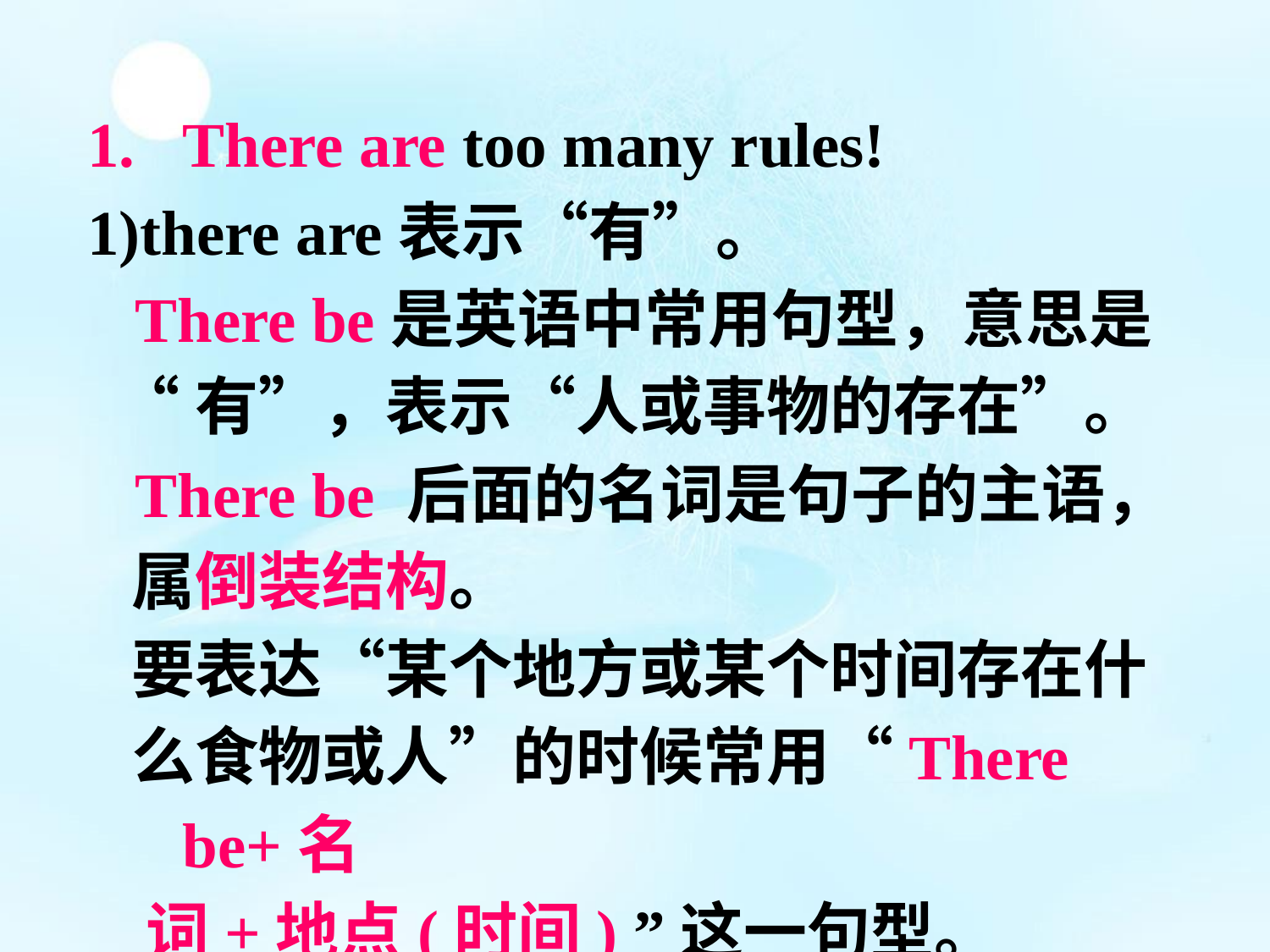

There are too many rules!
1)there are表示“有”。
   There be是英语中常用句型，意思是
  “有”，表示“人或事物的存在”。
   There be 后面的名词是句子的主语，
  属倒装结构。
  要表达“某个地方或某个时间存在什
  么食物或人”的时候常用“There be+名
   词+地点(时间) ”这一句型。